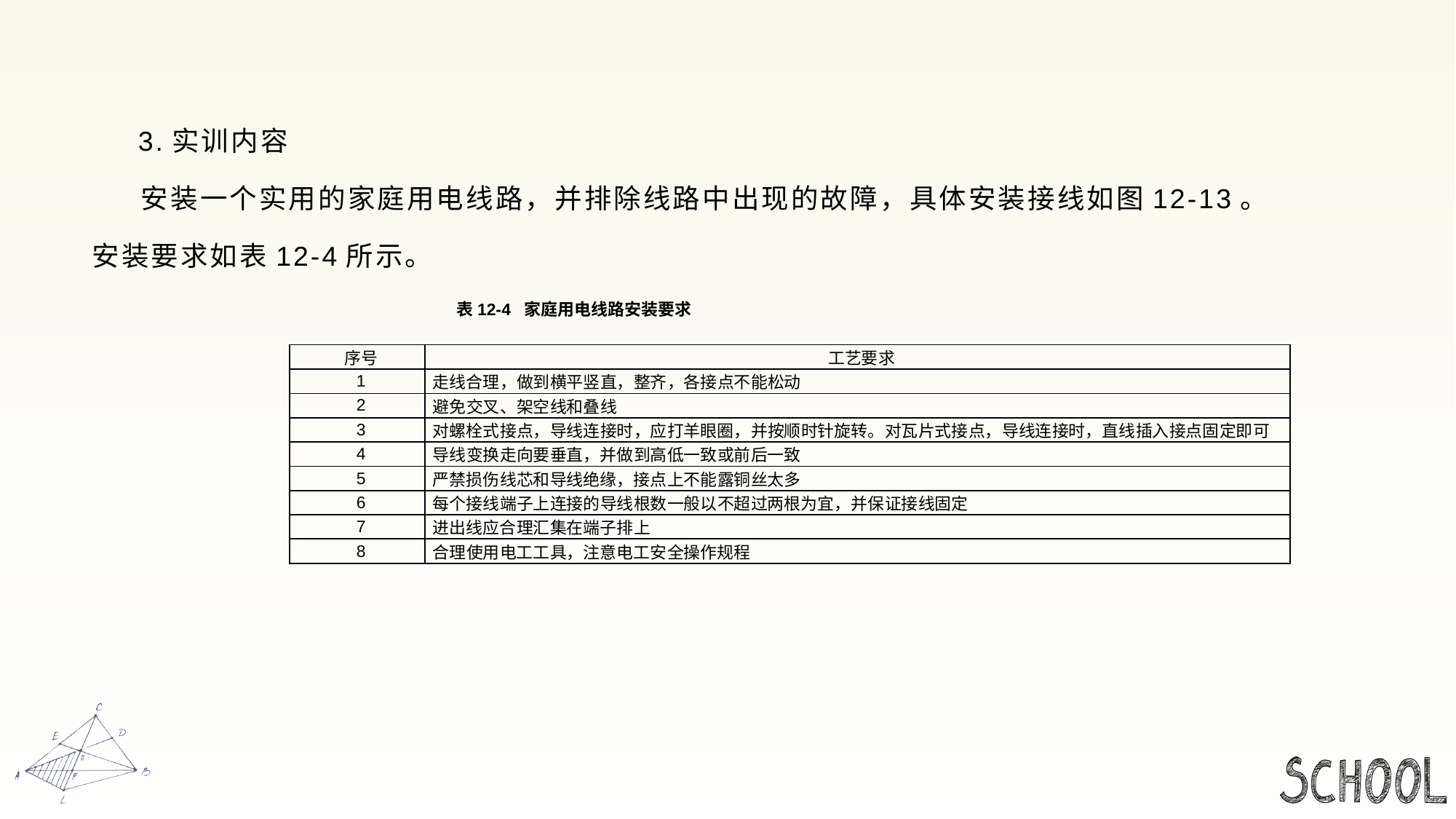

#
     3.实训内容
     安装一个实用的家庭用电线路，并排除线路中出现的故障，具体安装接线如图12-13。
安装要求如表12-4所示。

                     表12-4  家庭用电线路安装要求
| 序号 | 工艺要求 |
| --- | --- |
| 1 | 走线合理，做到横平竖直，整齐，各接点不能松动 |
| 2 | 避免交叉、架空线和叠线 |
| 3 | 对螺栓式接点，导线连接时，应打羊眼圈，并按顺时针旋转。对瓦片式接点，导线连接时，直线插入接点固定即可 |
| 4 | 导线变换走向要垂直，并做到高低一致或前后一致 |
| 5 | 严禁损伤线芯和导线绝缘，接点上不能露铜丝太多 |
| 6 | 每个接线端子上连接的导线根数一般以不超过两根为宜，并保证接线固定 |
| 7 | 进出线应合理汇集在端子排上 |
| 8 | 合理使用电工工具，注意电工安全操作规程 |